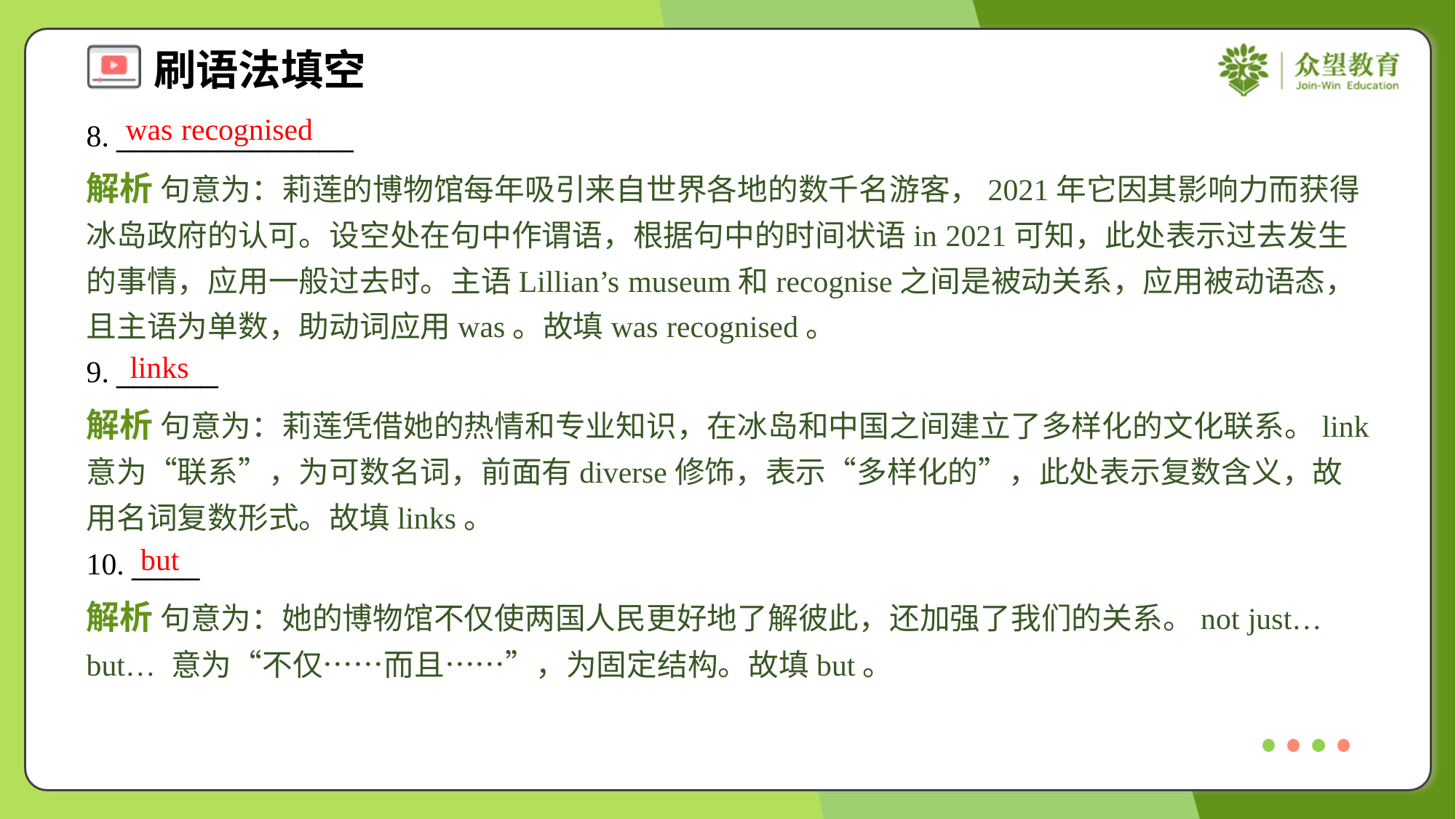

was recognised
8. ______________
解析 句意为：莉莲的博物馆每年吸引来自世界各地的数千名游客，2021年它因其影响力而获得冰岛政府的认可。设空处在句中作谓语，根据句中的时间状语in 2021可知，此处表示过去发生的事情，应用一般过去时。主语Lillian’s museum和recognise之间是被动关系，应用被动语态，且主语为单数，助动词应用was。故填was recognised。
links
9. ______
解析 句意为：莉莲凭借她的热情和专业知识，在冰岛和中国之间建立了多样化的文化联系。link意为“联系”，为可数名词，前面有diverse修饰，表示“多样化的”，此处表示复数含义，故用名词复数形式。故填links。
but
10. ____
解析 句意为：她的博物馆不仅使两国人民更好地了解彼此，还加强了我们的关系。not just… but… 意为“不仅……而且……”，为固定结构。故填but。